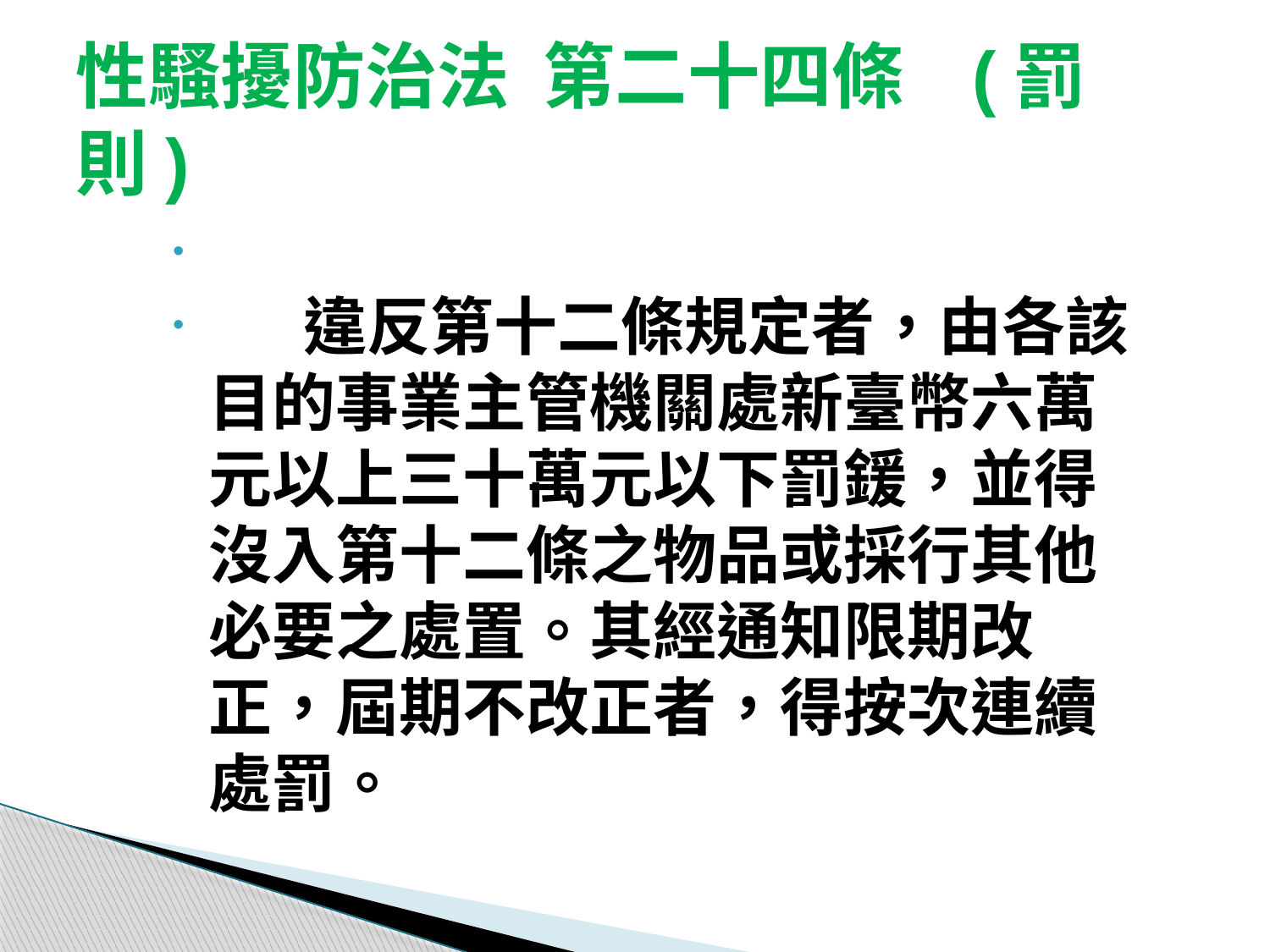

# 性騷擾防治法  第二十四條   (罰則)

　　違反第十二條規定者，由各該目的事業主管機關處新臺幣六萬元以上三十萬元以下罰鍰，並得沒入第十二條之物品或採行其他必要之處置。其經通知限期改正，屆期不改正者，得按次連續處罰。